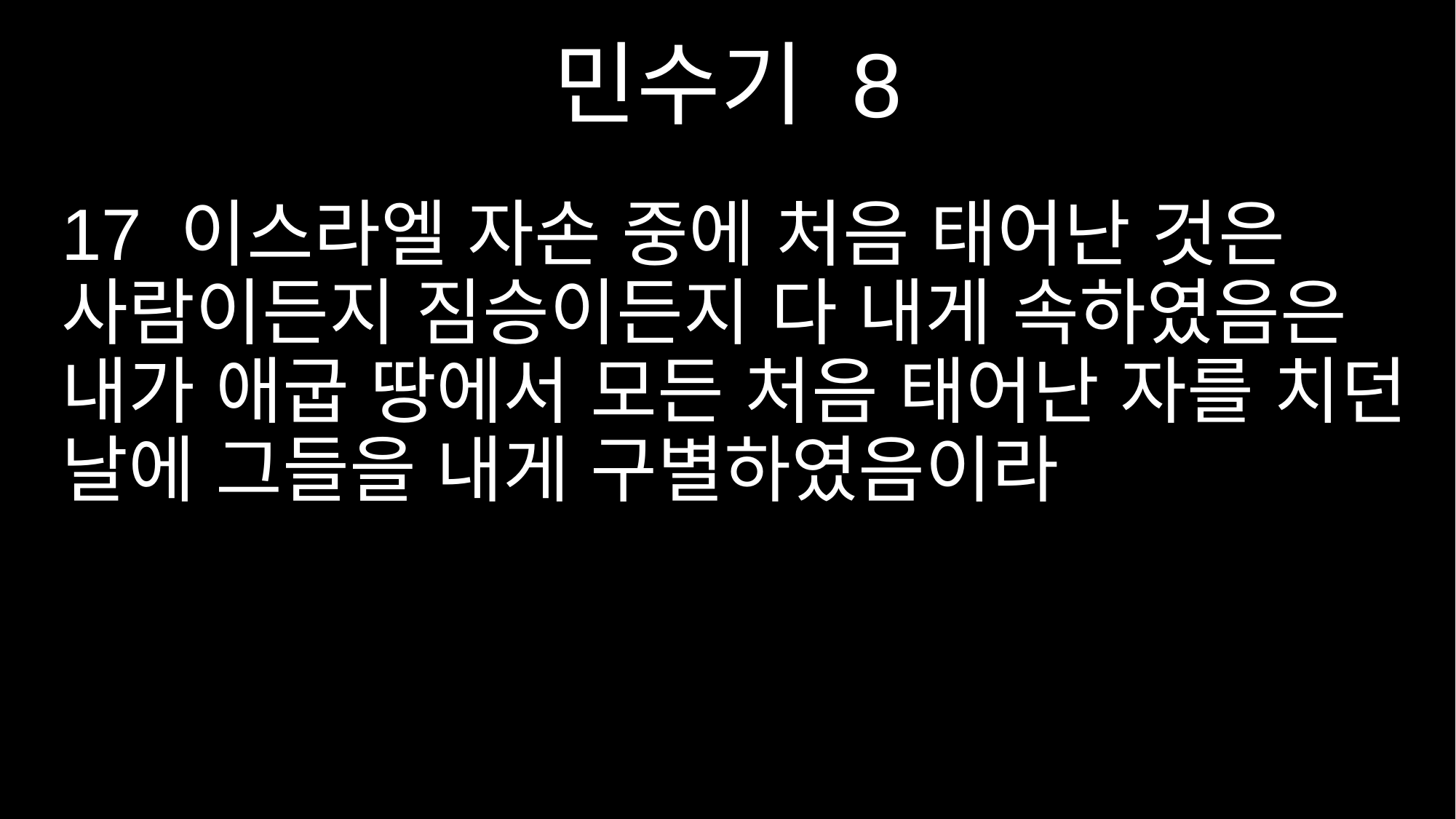

민수기 8
17 이스라엘 자손 중에 처음 태어난 것은 사람이든지 짐승이든지 다 내게 속하였음은 내가 애굽 땅에서 모든 처음 태어난 자를 치던 날에 그들을 내게 구별하였음이라